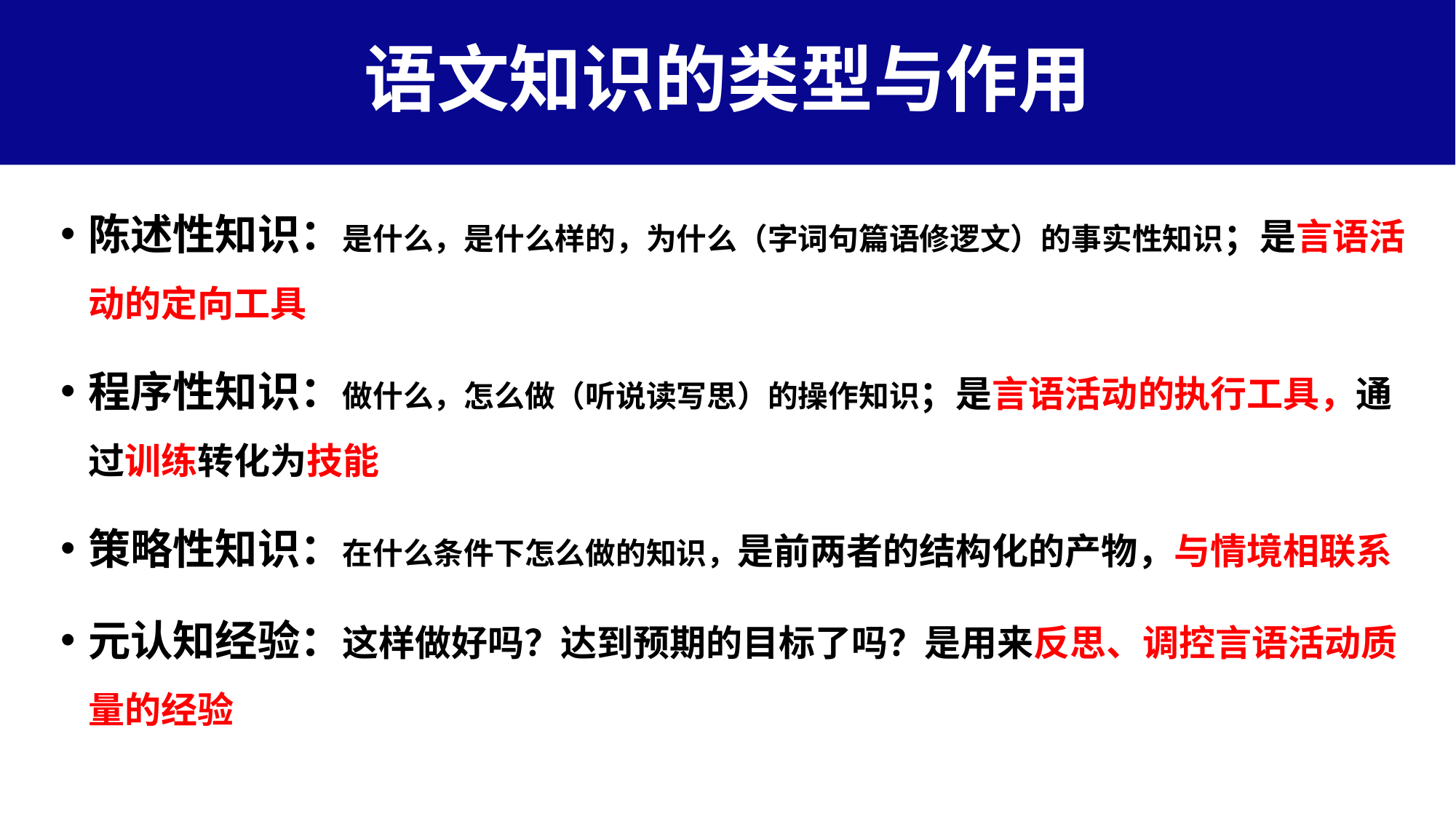

# 语文知识的类型与作用
陈述性知识：是什么，是什么样的，为什么（字词句篇语修逻文）的事实性知识；是言语活动的定向工具
程序性知识：做什么，怎么做（听说读写思）的操作知识；是言语活动的执行工具，通过训练转化为技能
策略性知识：在什么条件下怎么做的知识，是前两者的结构化的产物，与情境相联系
元认知经验：这样做好吗？达到预期的目标了吗？是用来反思、调控言语活动质量的经验